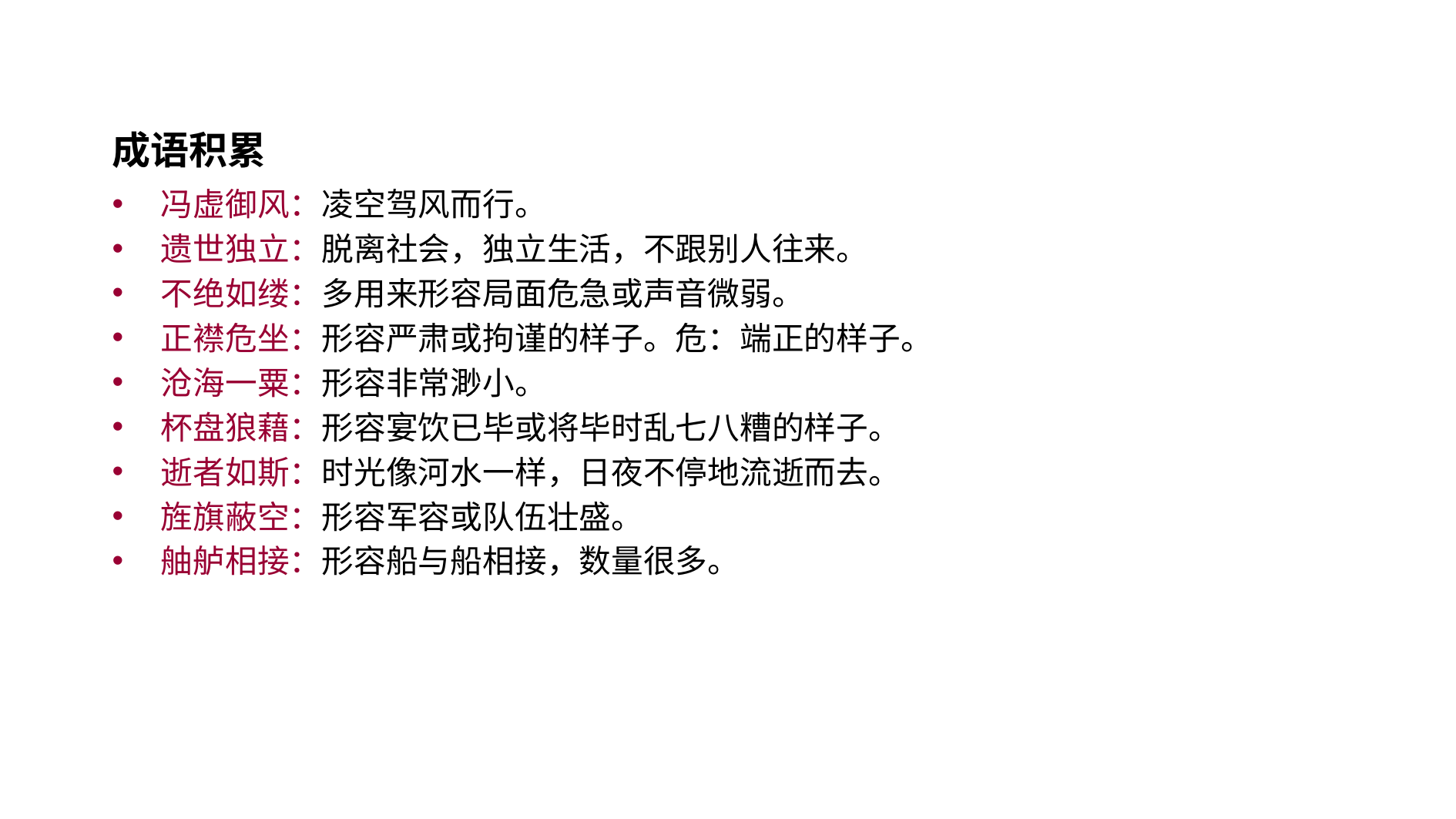

成语积累
冯虚御风：凌空驾风而行。
遗世独立：脱离社会，独立生活，不跟别人往来。
不绝如缕：多用来形容局面危急或声音微弱。
正襟危坐：形容严肃或拘谨的样子。危：端正的样子。
沧海一粟：形容非常渺小。
杯盘狼藉：形容宴饮已毕或将毕时乱七八糟的样子。
逝者如斯：时光像河水一样，日夜不停地流逝而去。
旌旗蔽空：形容军容或队伍壮盛。
舳舻相接：形容船与船相接，数量很多。